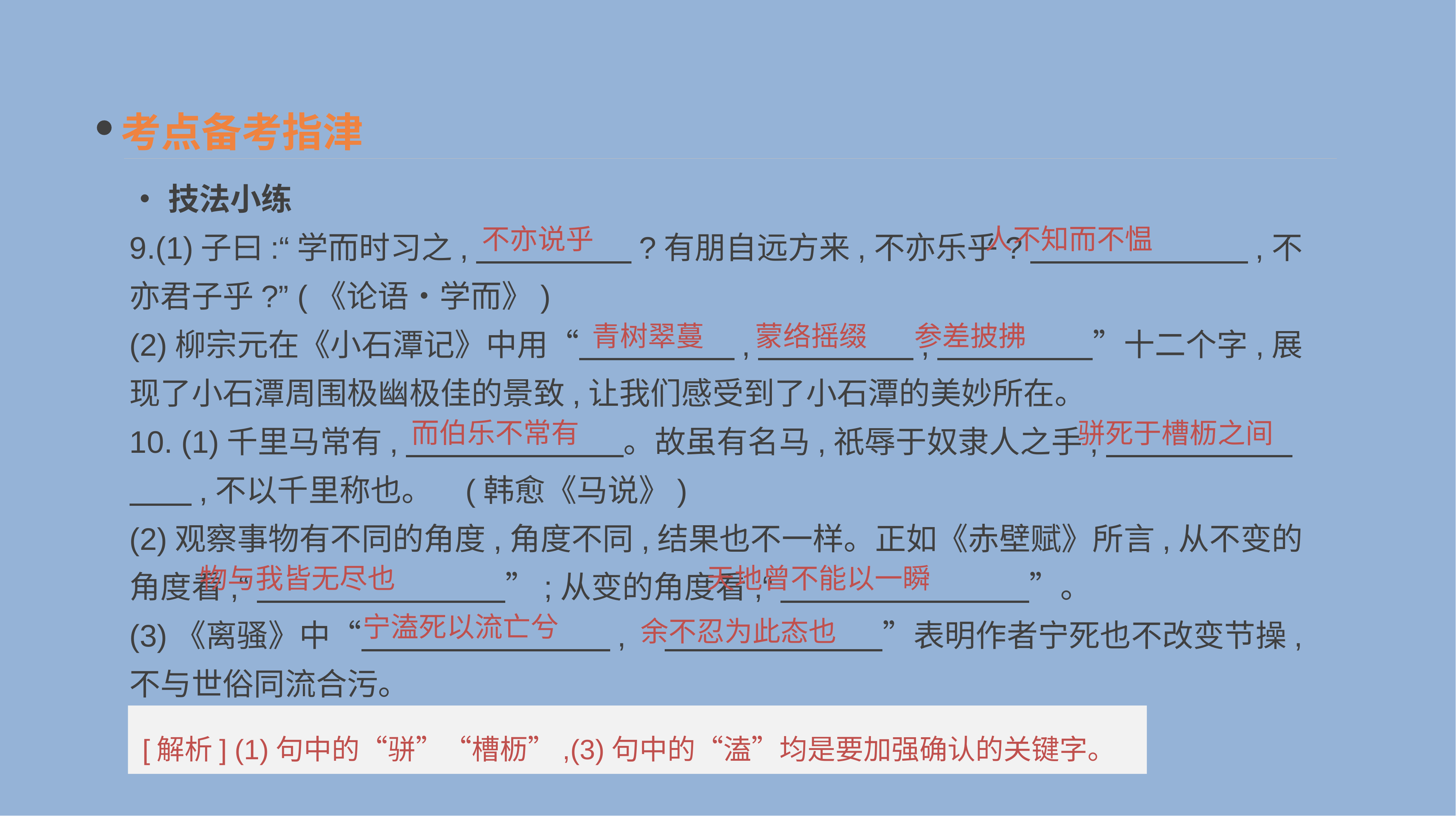

考点备考指津

•技法小练
9.(1)子曰:“学而时习之,　　　　　?有朋自远方来,不亦乐乎?　　　　　　　,不亦君子乎?” (《论语•学而》)
(2)柳宗元在《小石潭记》中用“　　　　　,　　　　　,　　　　　”十二个字,展现了小石潭周围极幽极佳的景致,让我们感受到了小石潭的美妙所在。
10. (1)千里马常有,　　　　　　　。故虽有名马,祇辱于奴隶人之手,　　　　　　　　,不以千里称也。	(韩愈《马说》)
(2)观察事物有不同的角度,角度不同,结果也不一样。正如《赤壁赋》所言,从不变的角度看,“　　　　　　　　”;从变的角度看,“　　　　　　　　”。
(3)《离骚》中“　　　　　　　　,　　　　　　　　”表明作者宁死也不改变节操,不与世俗同流合污。

不亦说乎
人不知而不愠
青树翠蔓
蒙络摇缀
参差披拂
而伯乐不常有
骈死于槽枥之间
物与我皆无尽也
天地曾不能以一瞬
宁溘死以流亡兮
余不忍为此态也

[解析] (1)句中的“骈”“槽枥”,(3)句中的“溘”均是要加强确认的关键字。